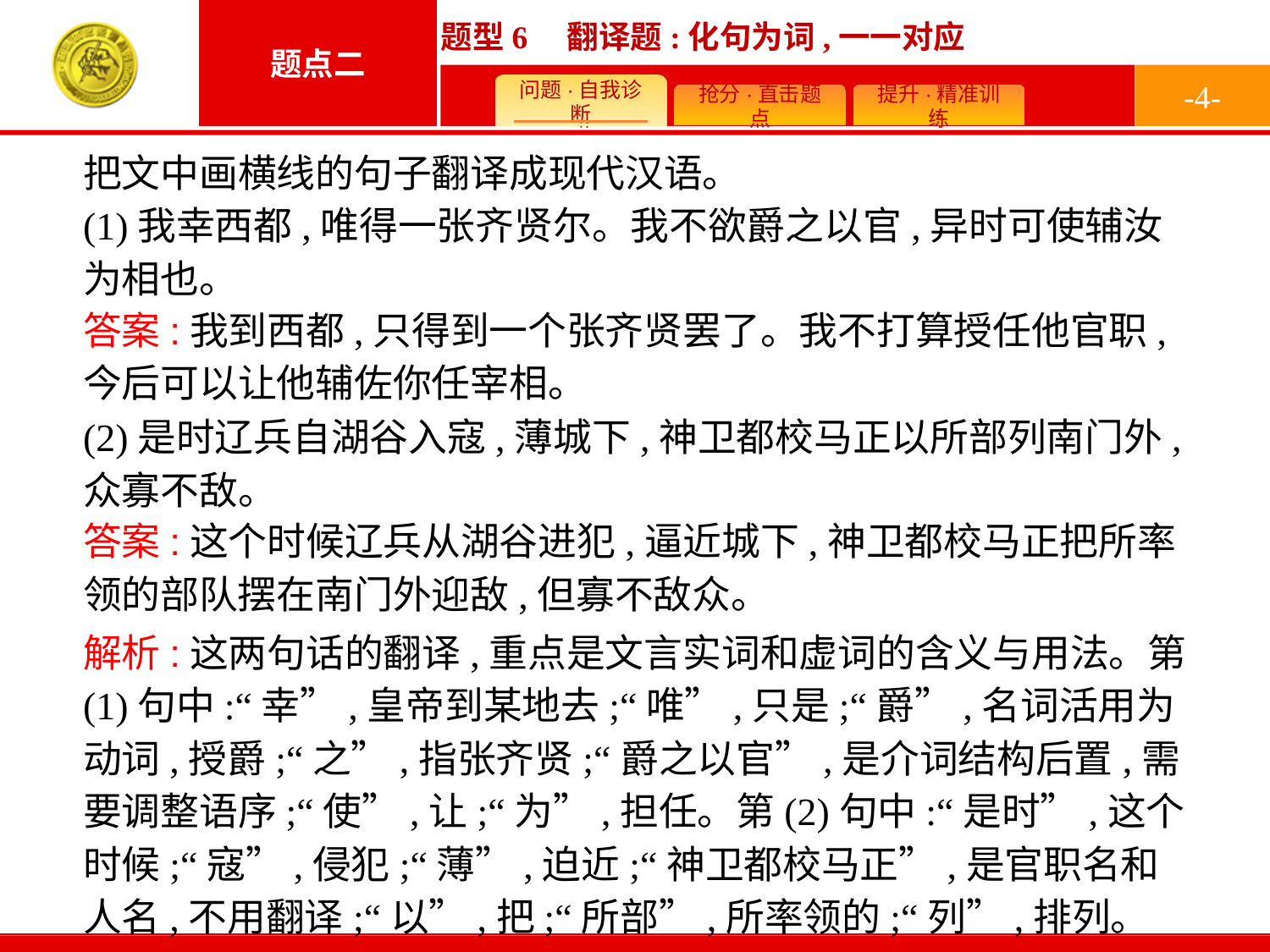

-4-
把文中画横线的句子翻译成现代汉语。
(1)我幸西都,唯得一张齐贤尔。我不欲爵之以官,异时可使辅汝为相也。

(2)是时辽兵自湖谷入寇,薄城下,神卫都校马正以所部列南门外,众寡不敌。
答案:我到西都,只得到一个张齐贤罢了。我不打算授任他官职,今后可以让他辅佐你任宰相。
答案:这个时候辽兵从湖谷进犯,逼近城下,神卫都校马正把所率领的部队摆在南门外迎敌,但寡不敌众。
解析:这两句话的翻译,重点是文言实词和虚词的含义与用法。第(1)句中:“幸”,皇帝到某地去;“唯”,只是;“爵”,名词活用为动词,授爵;“之”,指张齐贤;“爵之以官”,是介词结构后置,需要调整语序;“使”,让;“为”,担任。第(2)句中:“是时”,这个时候;“寇”,侵犯;“薄”,迫近;“神卫都校马正”,是官职名和人名,不用翻译;“以”,把;“所部”,所率领的;“列”,排列。